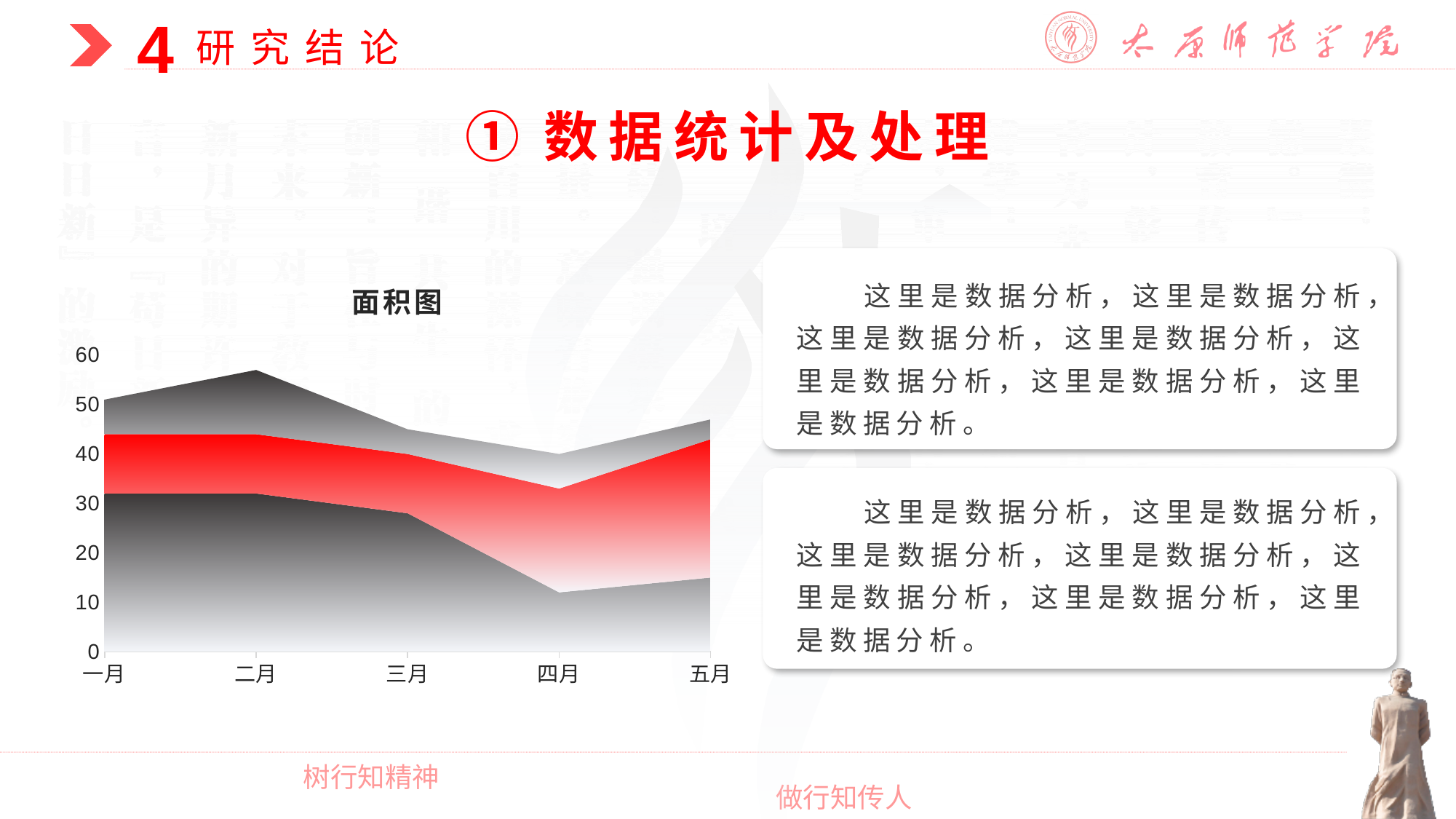

①数据统计及处理

### Chart: 面积图

| Category | 系列 1 | 系列 2 | 系列3 |
|---|---|---|---|
| 一月 | 32.0 | 12.0 | 7.0 |
| 二月 | 32.0 | 12.0 | 13.0 |
| 三月 | 28.0 | 12.0 | 5.0 |
| 四月 | 12.0 | 21.0 | 7.0 |
| 五月 | 15.0 | 28.0 | 4.0 |
这里是数据分析，这里是数据分析，这里是数据分析，这里是数据分析，这里是数据分析，这里是数据分析，这里是数据分析。

这里是数据分析，这里是数据分析，这里是数据分析，这里是数据分析，这里是数据分析，这里是数据分析，这里是数据分析。